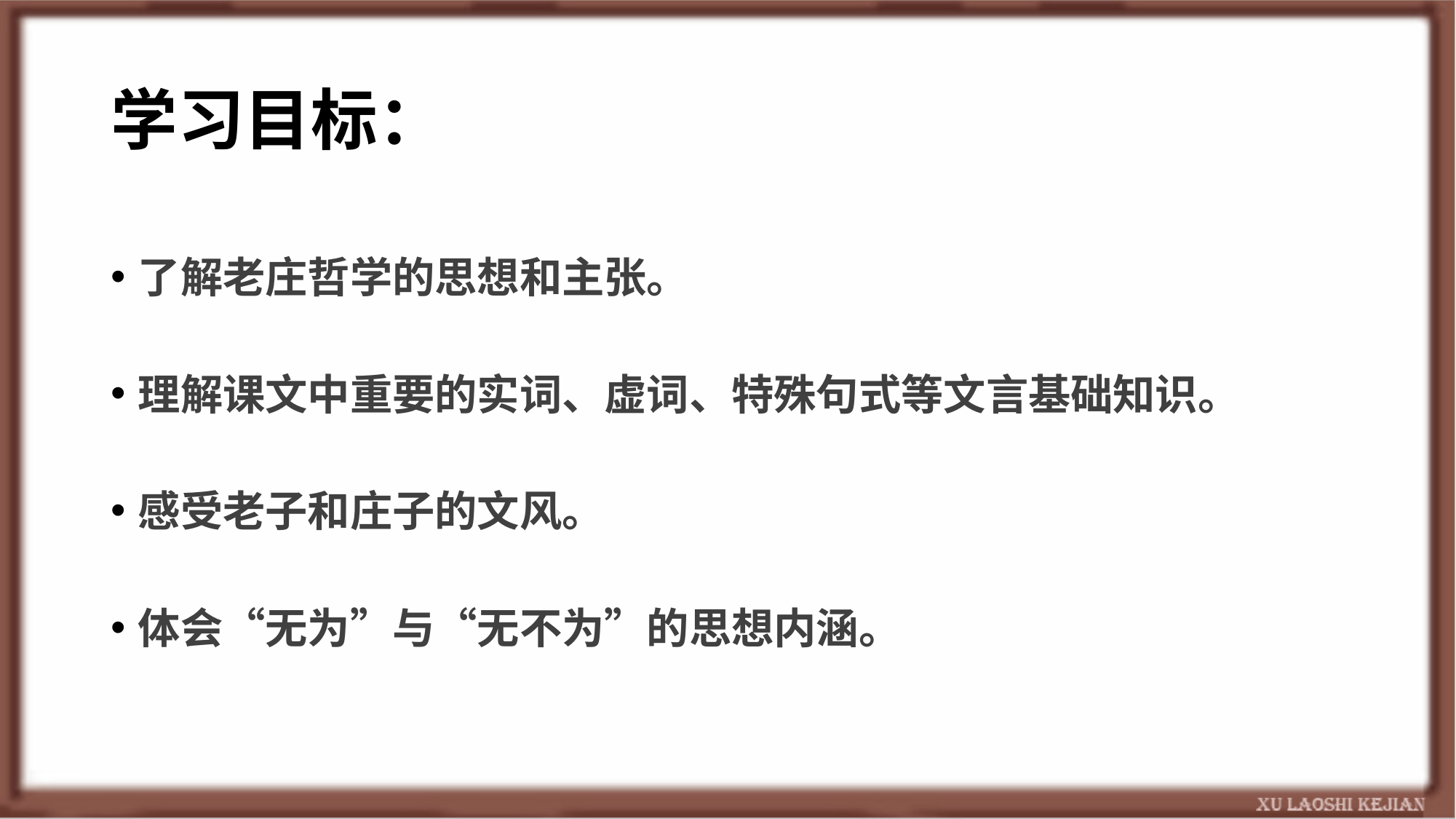

# 学习目标：
了解老庄哲学的思想和主张。
理解课文中重要的实词、虚词、特殊句式等文言基础知识。
感受老子和庄子的文风。
体会“无为”与“无不为”的思想内涵。